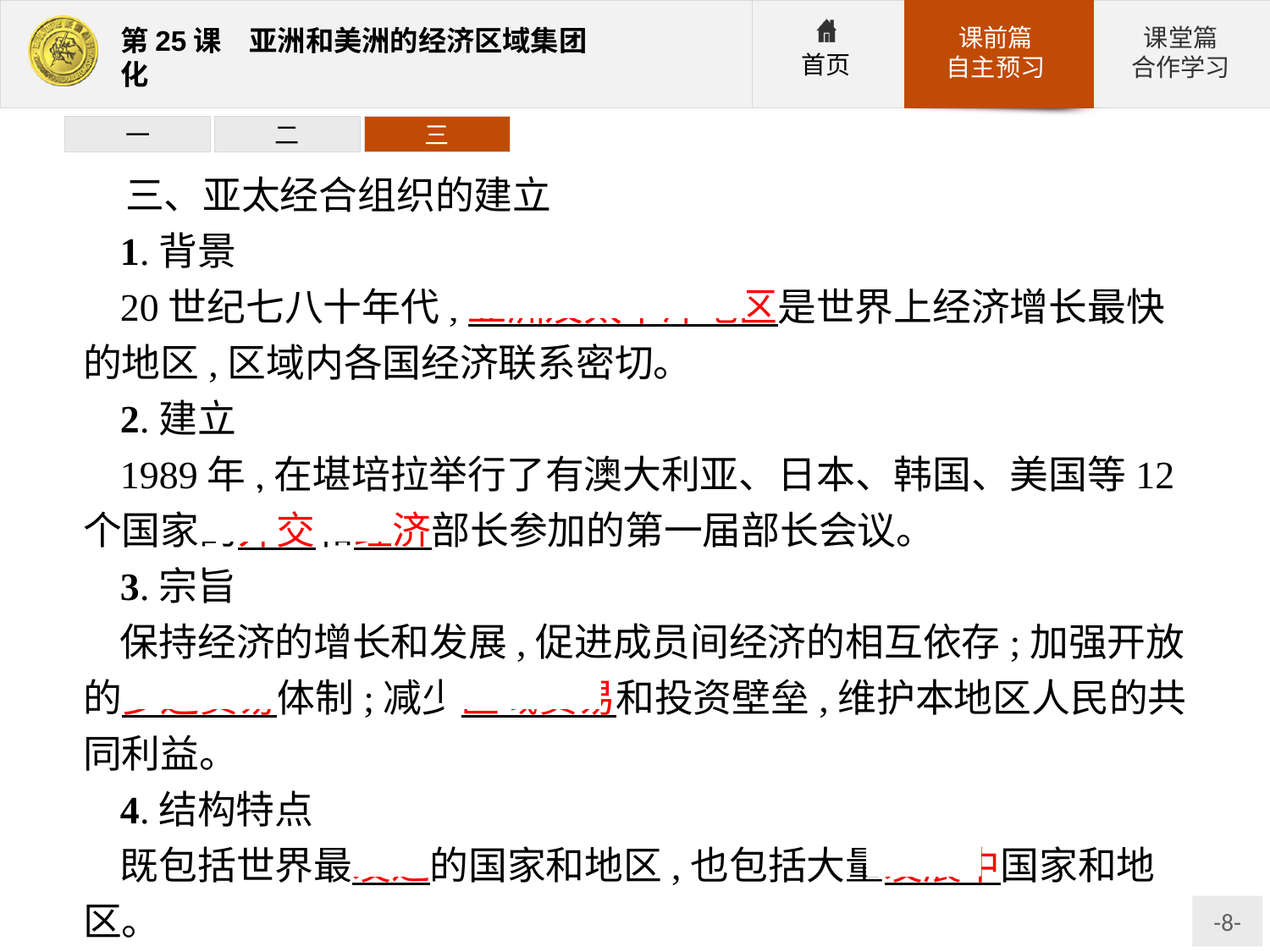

一
二
三
三、亚太经合组织的建立
1.背景
20世纪七八十年代,亚洲及太平洋地区是世界上经济增长最快的地区,区域内各国经济联系密切。
2.建立
1989年,在堪培拉举行了有澳大利亚、日本、韩国、美国等12个国家的外交和经济部长参加的第一届部长会议。
3.宗旨
保持经济的增长和发展,促进成员间经济的相互依存;加强开放的多边贸易体制;减少区域贸易和投资壁垒,维护本地区人民的共同利益。
4.结构特点
既包括世界最发达的国家和地区,也包括大量发展中国家和地区。